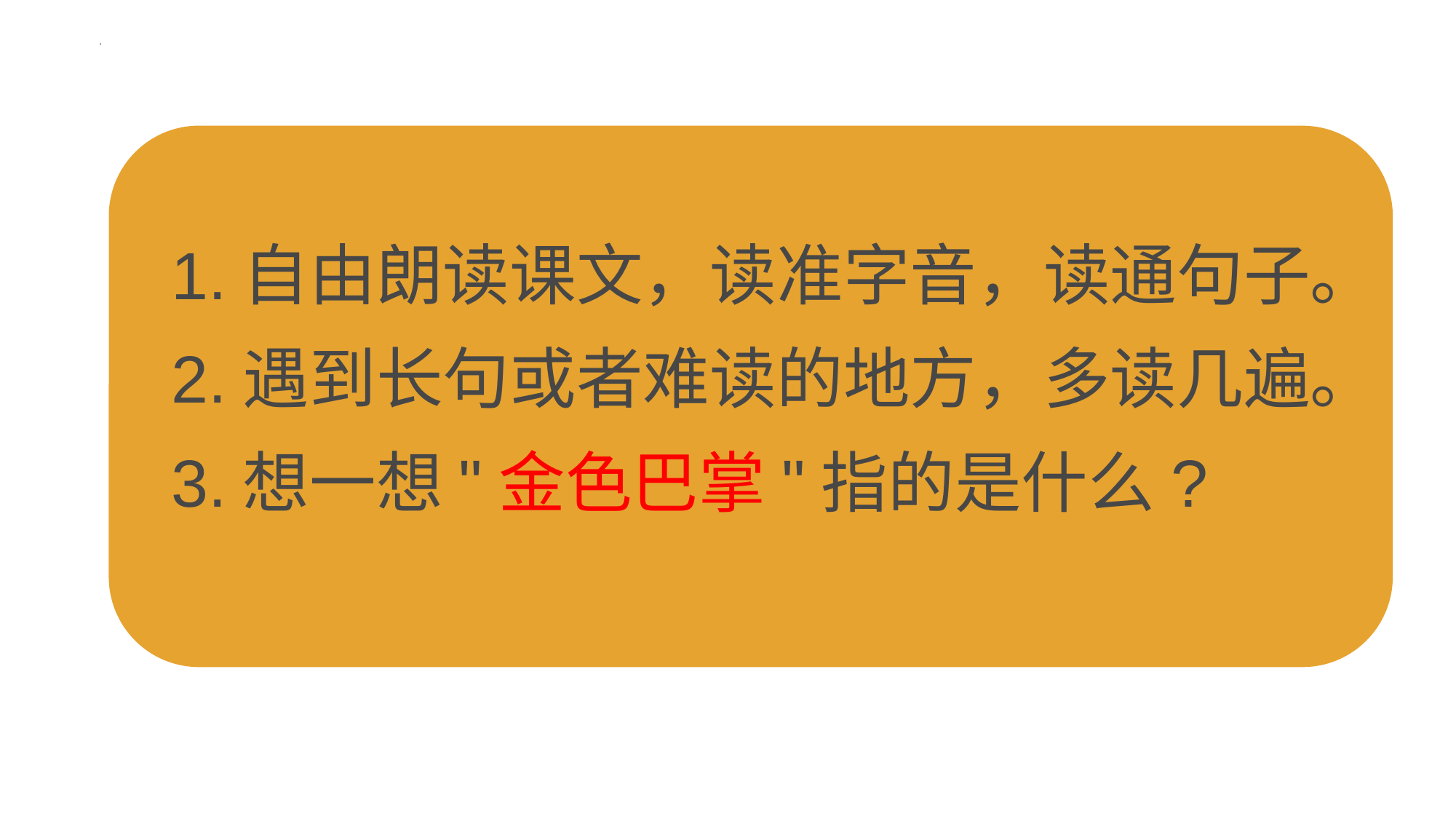

1.自由朗读课文，读准字音，读通句子。
2.遇到长句或者难读的地方，多读几遍。
3.想一想"金色巴掌"指的是什么?